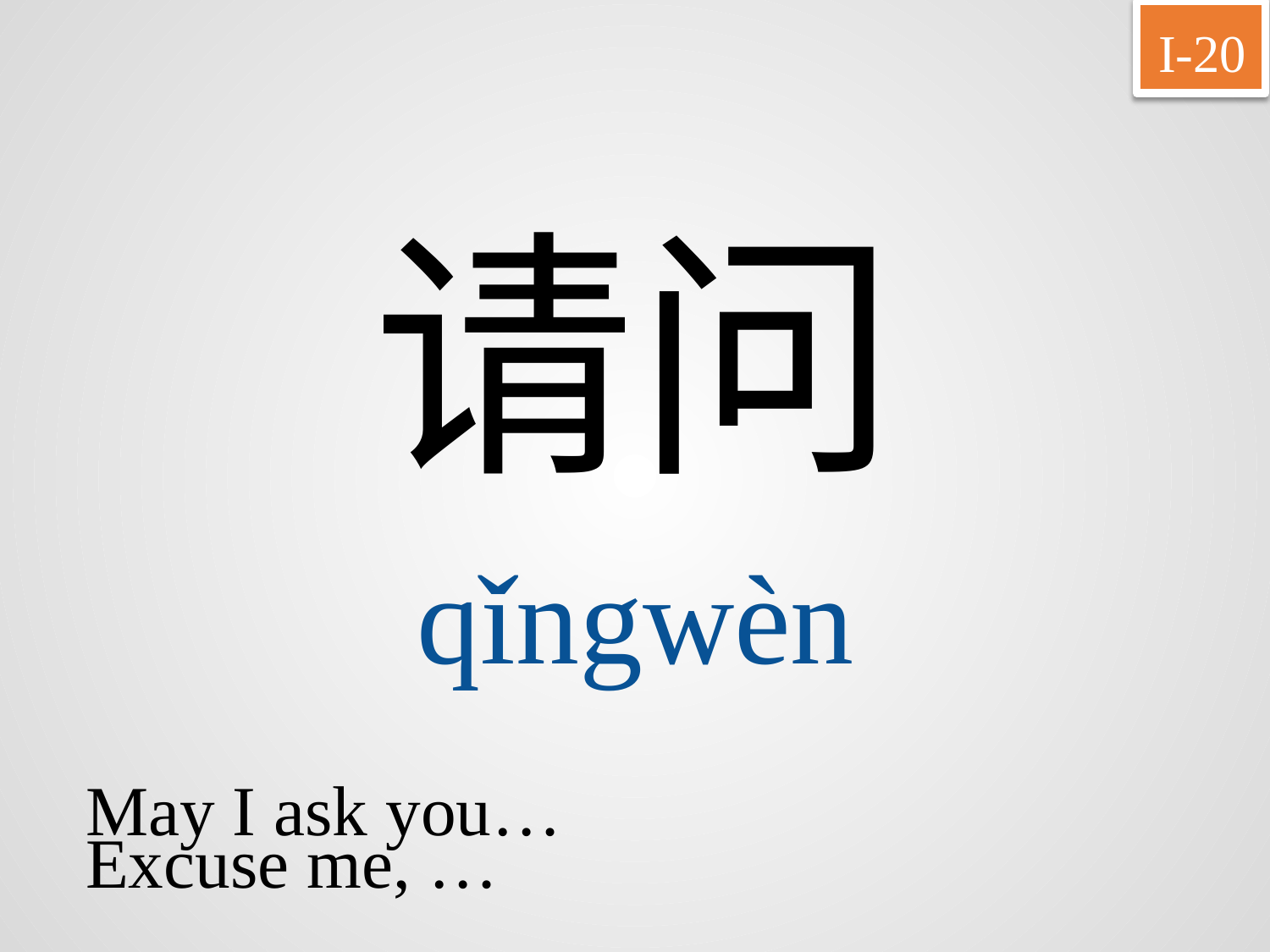

I-20

请问
qǐngwèn
May I ask you…
Excuse me, …